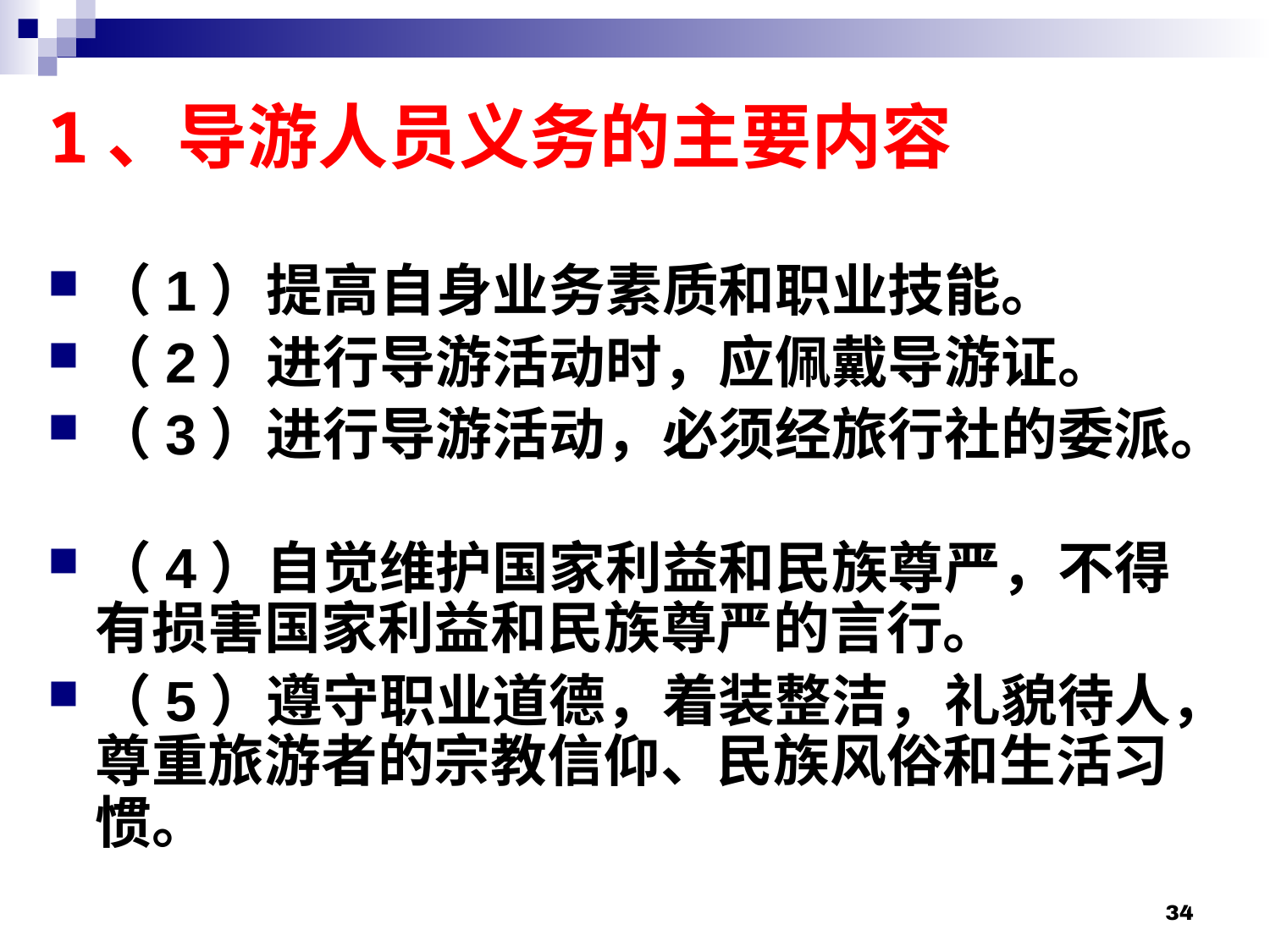

# 1、导游人员义务的主要内容

（1）提高自身业务素质和职业技能。
（2）进行导游活动时，应佩戴导游证。
（3）进行导游活动，必须经旅行社的委派。
（4）自觉维护国家利益和民族尊严，不得有损害国家利益和民族尊严的言行。
（5）遵守职业道德，着装整洁，礼貌待人，尊重旅游者的宗教信仰、民族风俗和生活习惯。
34